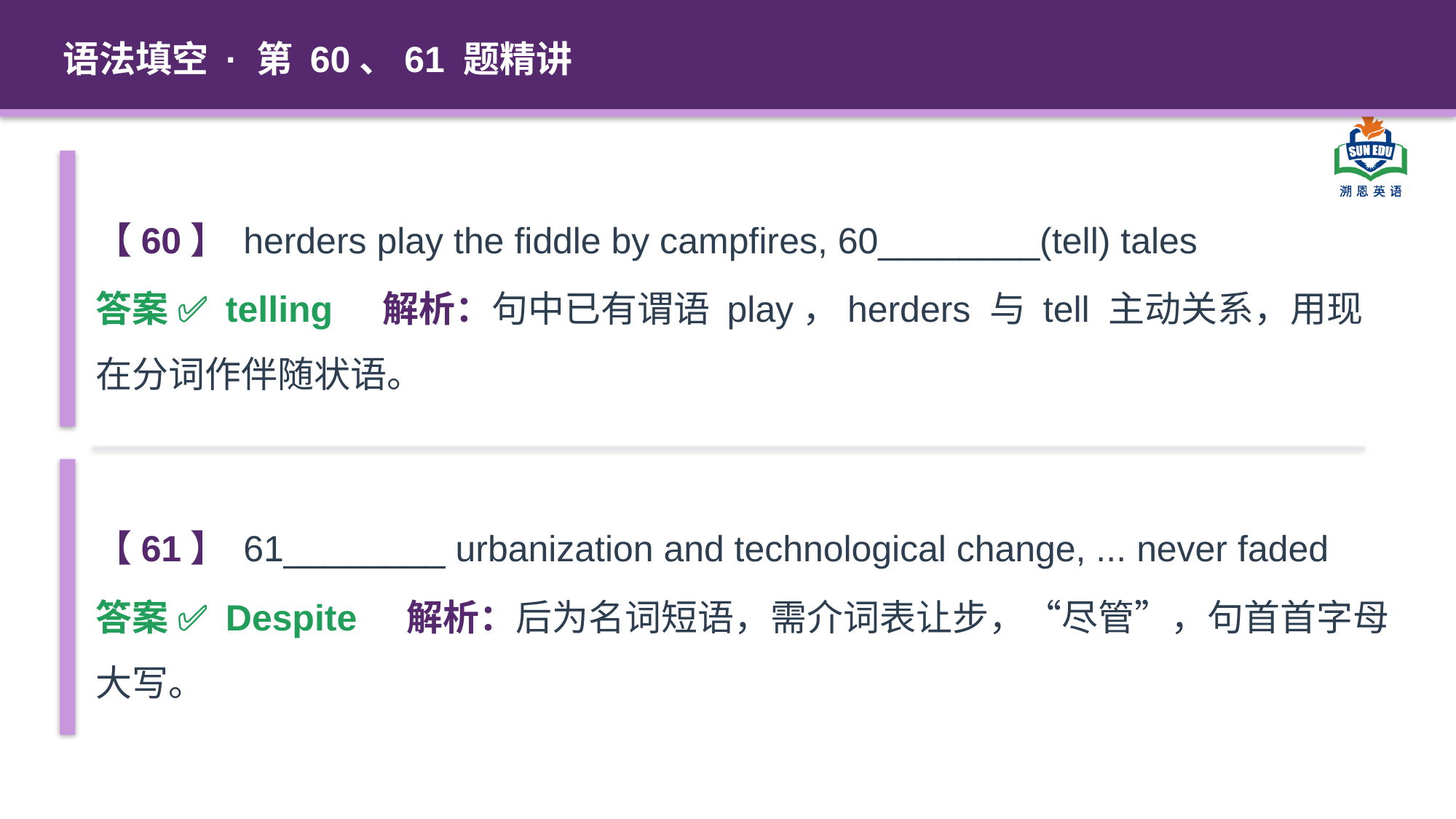

语法填空 · 第 60、61 题精讲

【60】 herders play the fiddle by campfires, 60________(tell) tales
答案 ✅ telling    解析：句中已有谓语 play，herders 与 tell 主动关系，用现在分词作伴随状语。

【61】 61________ urbanization and technological change, ... never faded
答案 ✅ Despite    解析：后为名词短语，需介词表让步，“尽管”，句首首字母大写。